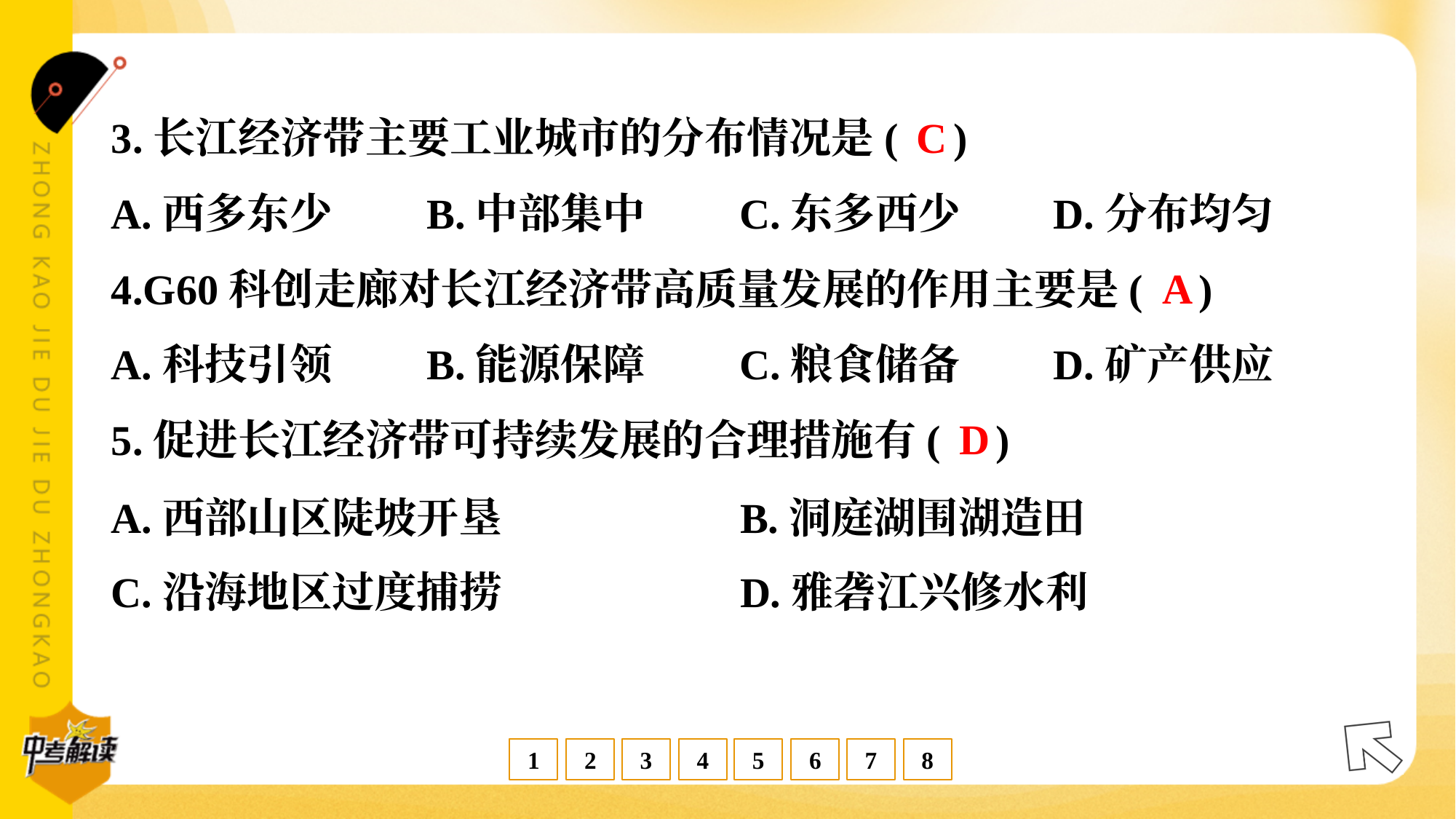

C
3.长江经济带主要工业城市的分布情况是(     )
A.西多东少	B.中部集中	C.东多西少	D.分布均匀
A
4.G60科创走廊对长江经济带高质量发展的作用主要是(     )
A.科技引领	B.能源保障	C.粮食储备	D.矿产供应
D
5.促进长江经济带可持续发展的合理措施有(     )
A.西部山区陡坡开垦	B.洞庭湖围湖造田
C.沿海地区过度捕捞	D.雅砻江兴修水利